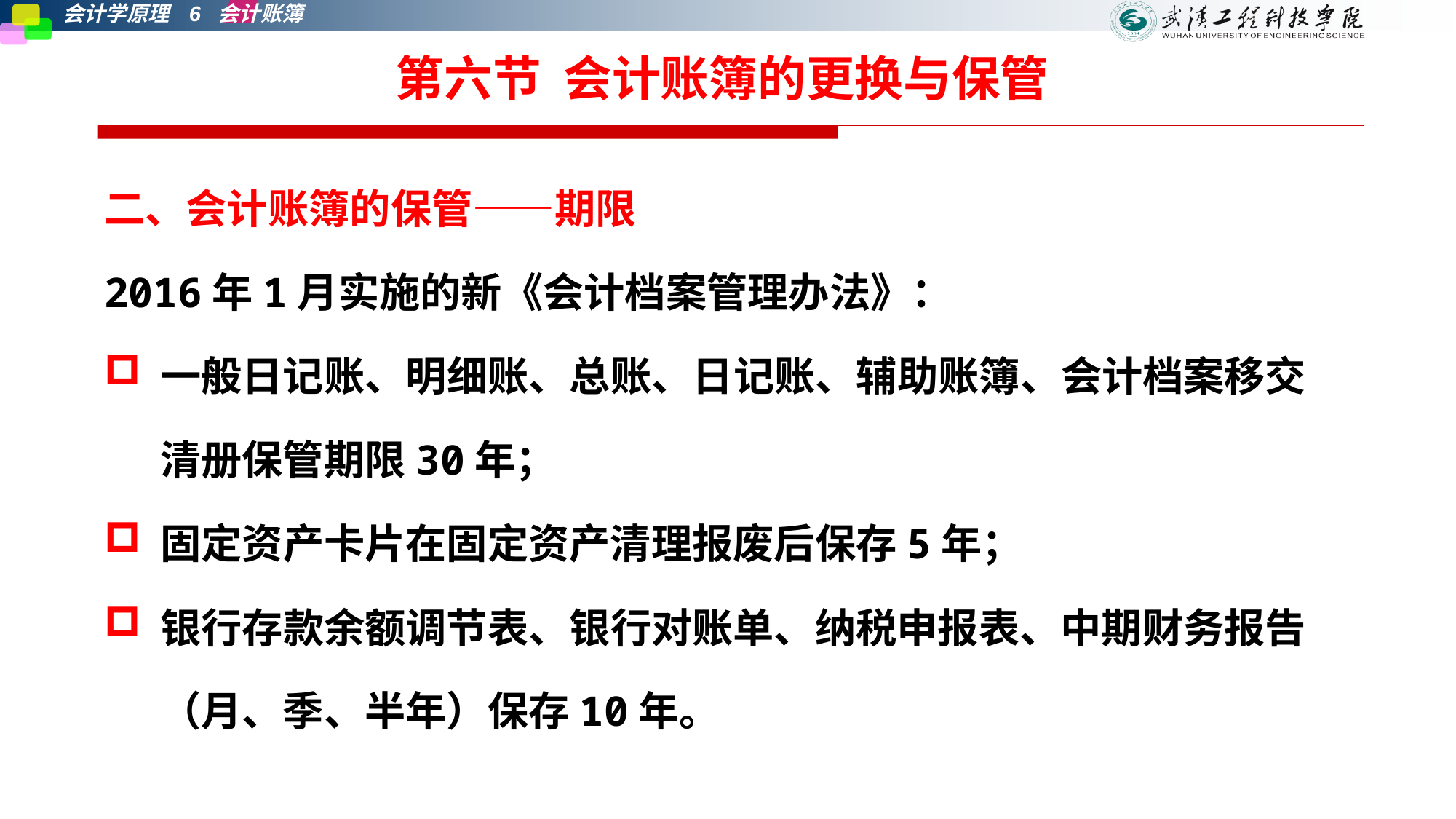

第六节  会计账簿的更换与保管
二、会计账簿的保管——期限
2016年1月实施的新《会计档案管理办法》：
一般日记账、明细账、总账、日记账、辅助账簿、会计档案移交清册保管期限30年；
固定资产卡片在固定资产清理报废后保存5年；
银行存款余额调节表、银行对账单、纳税申报表、中期财务报告（月、季、半年）保存10年。